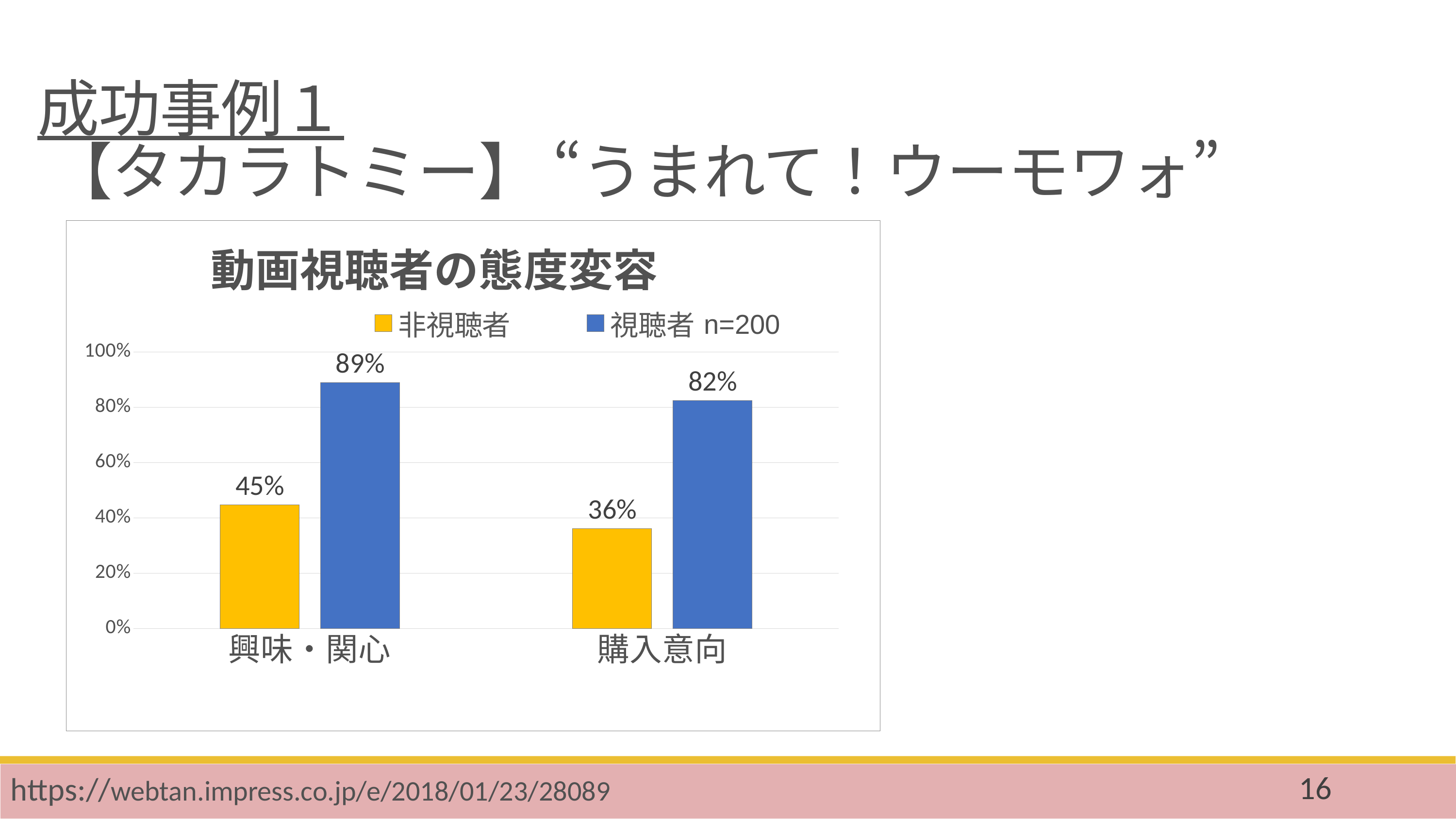

成功事例１
 【タカラトミー】 “うまれて！ウーモワォ”

### Chart: 動画視聴者の態度変容

| Category | 非視聴者 | 視聴者 |
|---|---|---|
| 興味・関心 | 0.448 | 0.889 |
| 購入意向 | 0.362 | 0.824 |
https://webtan.impress.co.jp/e/2018/01/23/28089
16